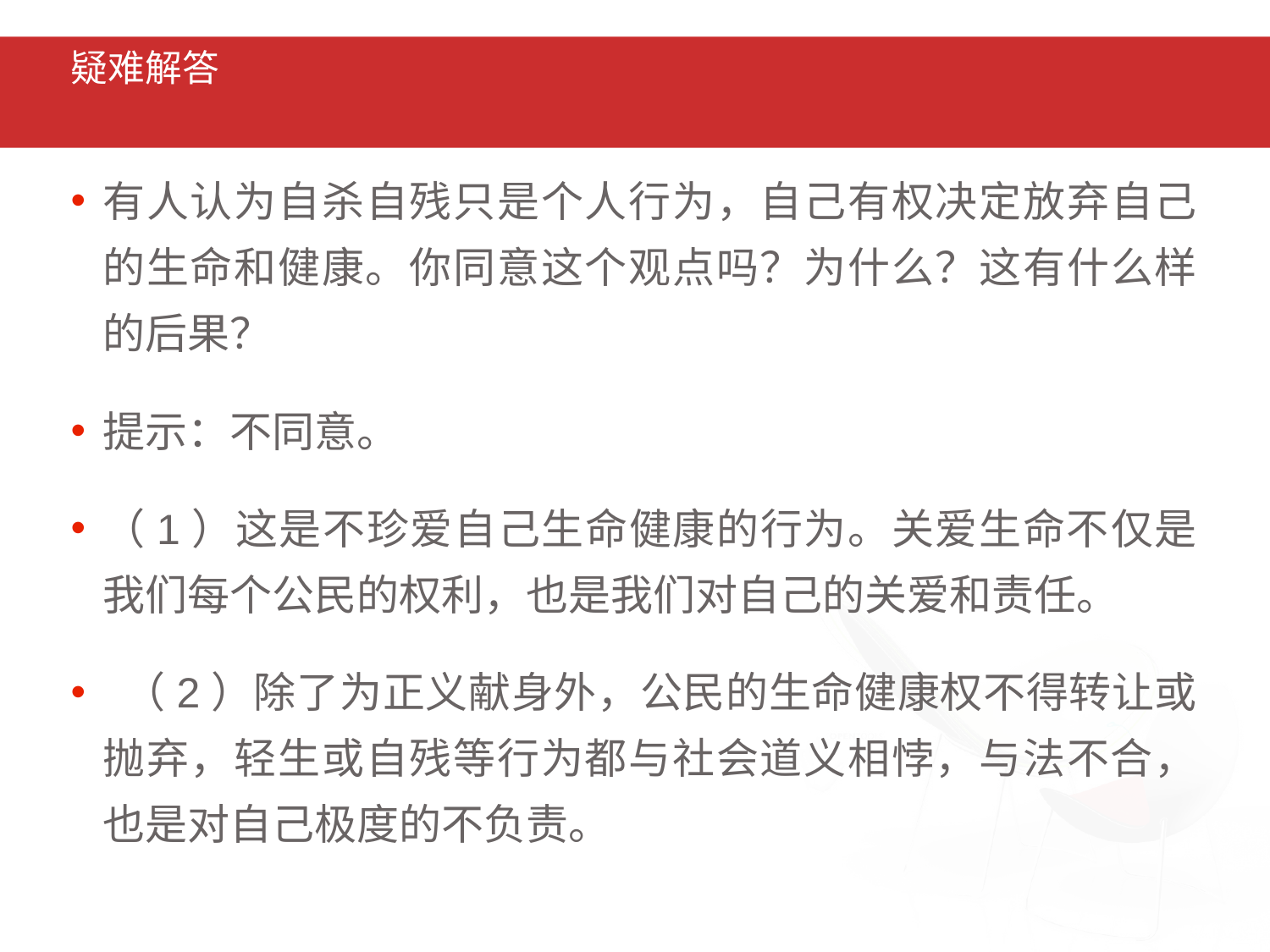

# 疑难解答
有人认为自杀自残只是个人行为，自己有权决定放弃自己的生命和健康。你同意这个观点吗？为什么？这有什么样的后果？
提示：不同意。
（1）这是不珍爱自己生命健康的行为。关爱生命不仅是我们每个公民的权利，也是我们对自己的关爱和责任。
 （2）除了为正义献身外，公民的生命健康权不得转让或抛弃，轻生或自残等行为都与社会道义相悖，与法不合，也是对自己极度的不负责。